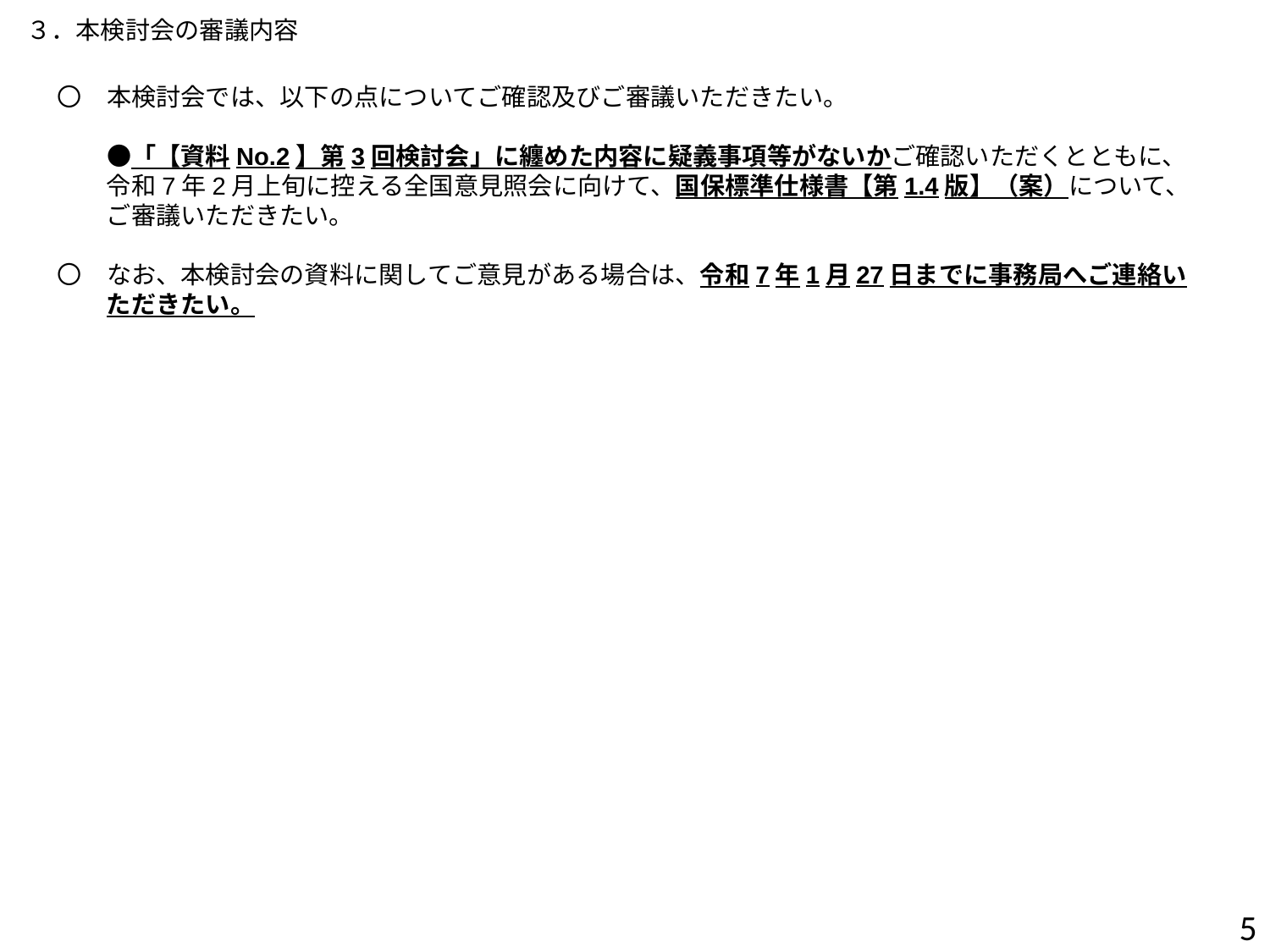

３．本検討会の審議内容
〇　本検討会では、以下の点についてご確認及びご審議いただきたい。

　　●「【資料No.2】第3回検討会」に纏めた内容に疑義事項等がないかご確認いただくとともに、令和7年2月上旬に控える全国意見照会に向けて、国保標準仕様書【第1.4版】（案）について、ご審議いただきたい。

〇　なお、本検討会の資料に関してご意見がある場合は、令和7年1月27日までに事務局へご連絡いただきたい。
5